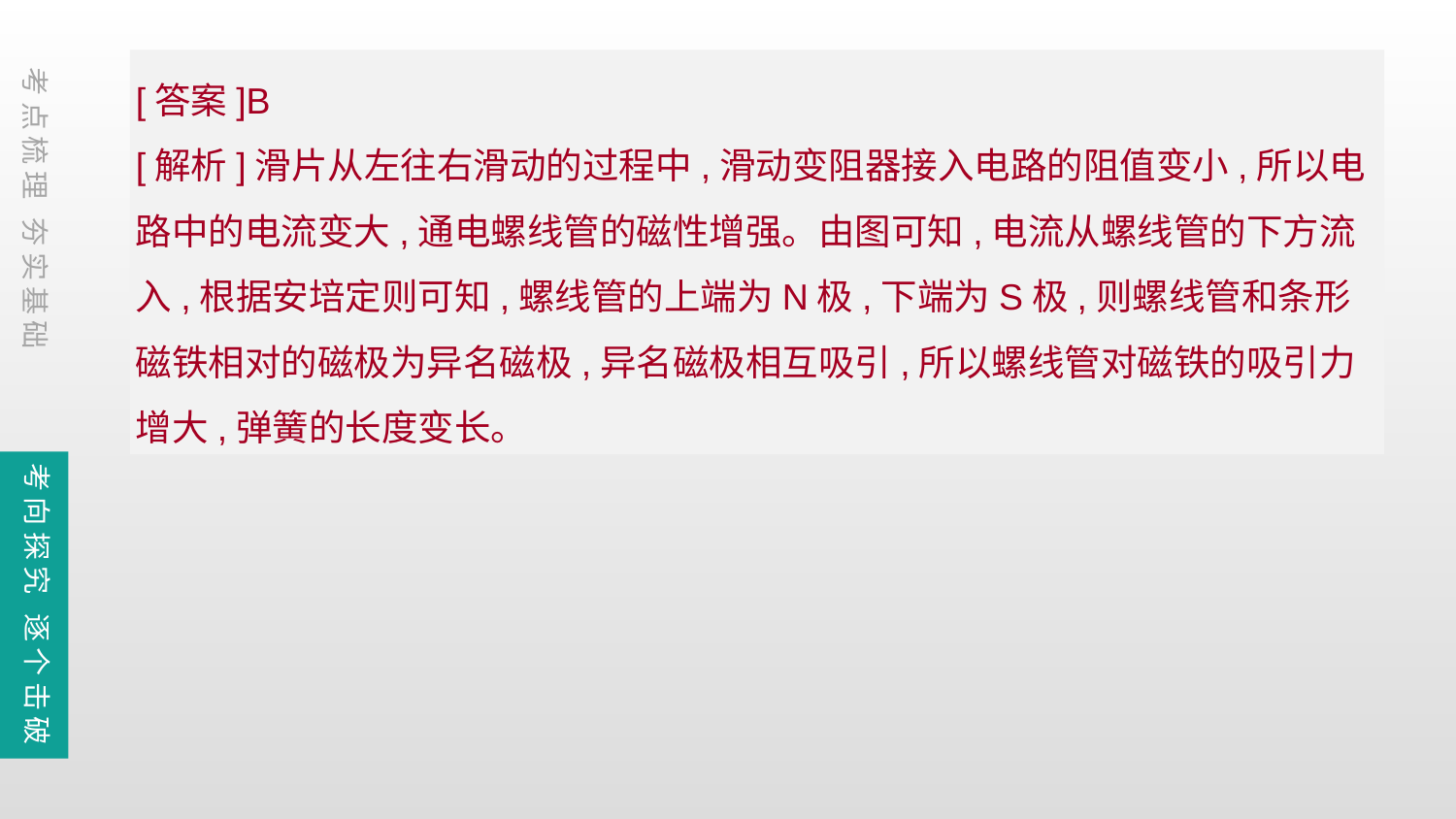

[答案]B
[解析]滑片从左往右滑动的过程中,滑动变阻器接入电路的阻值变小,所以电路中的电流变大,通电螺线管的磁性增强。由图可知,电流从螺线管的下方流入,根据安培定则可知,螺线管的上端为N极,下端为S极,则螺线管和条形磁铁相对的磁极为异名磁极,异名磁极相互吸引,所以螺线管对磁铁的吸引力增大,弹簧的长度变长。
考点梳理 夯实基础

考向探究 逐个击破